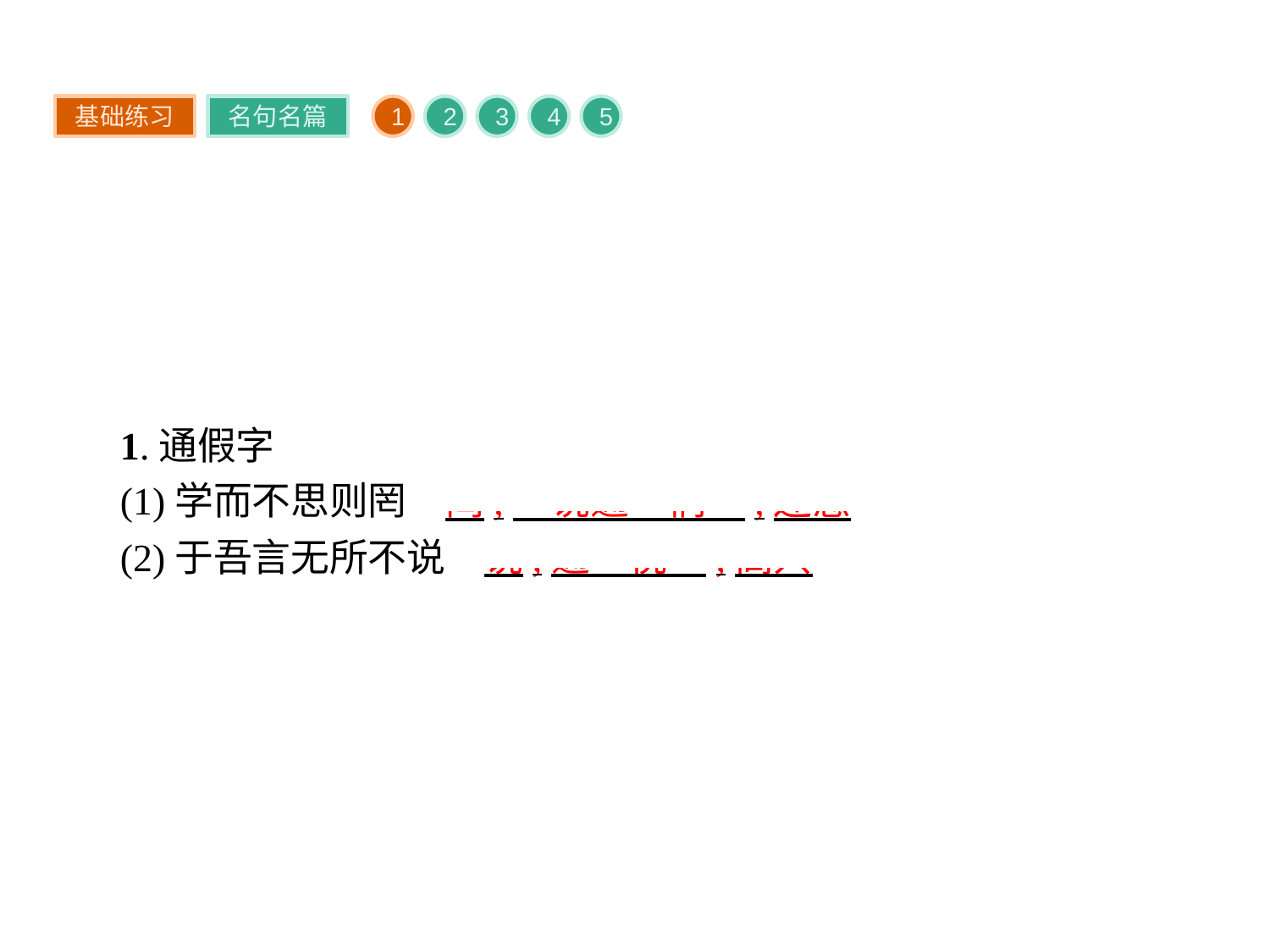

基础练习
名句名篇
1
2
3
4
5
1.通假字
(1)学而不思则罔　罔,一说通“惘”,迷惑
(2)于吾言无所不说　说,通“悦”,高兴